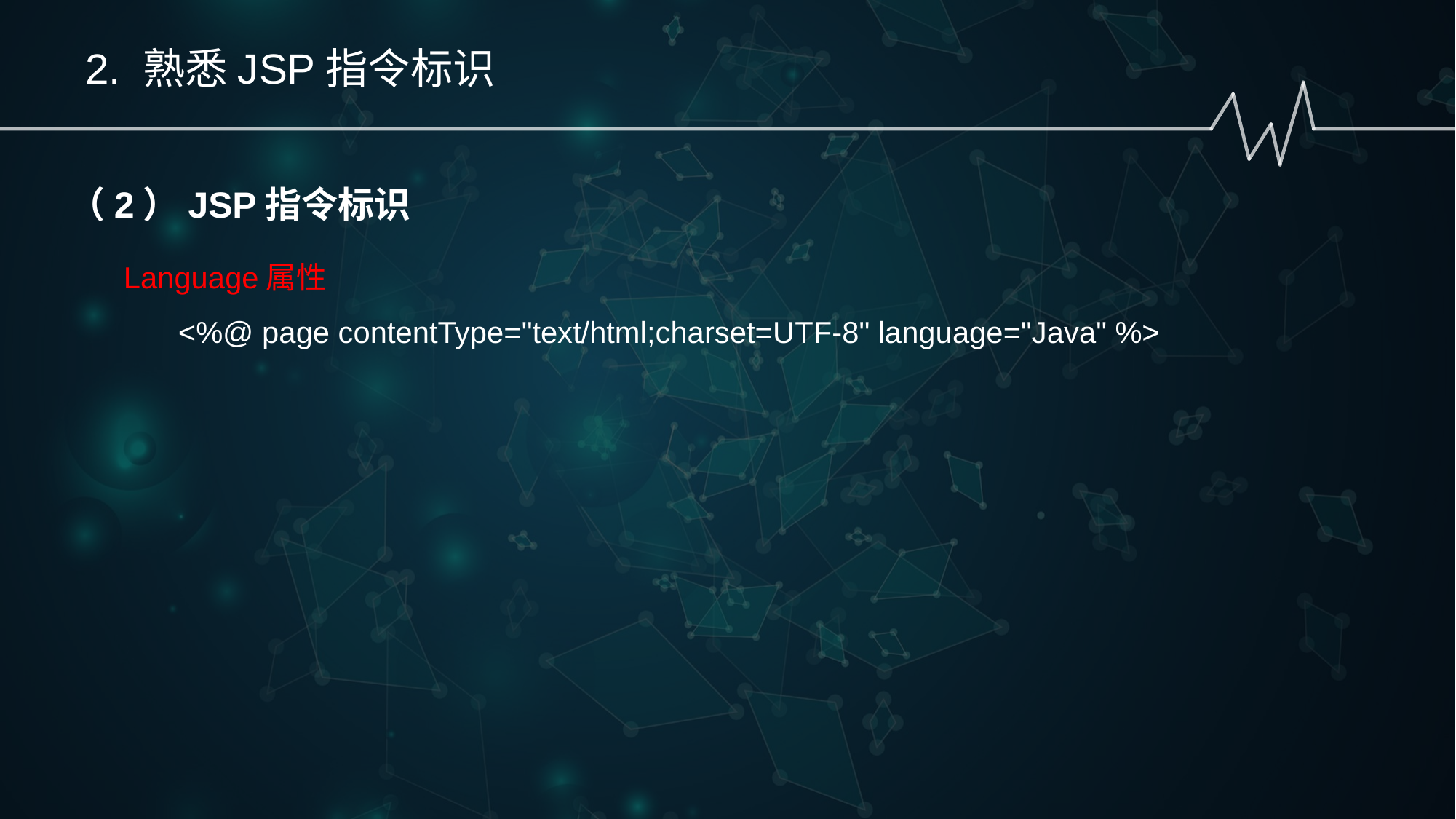

2. 熟悉JSP指令标识
（2）JSP指令标识

Language属性
<%@ page contentType="text/html;charset=UTF-8" language="Java" %>